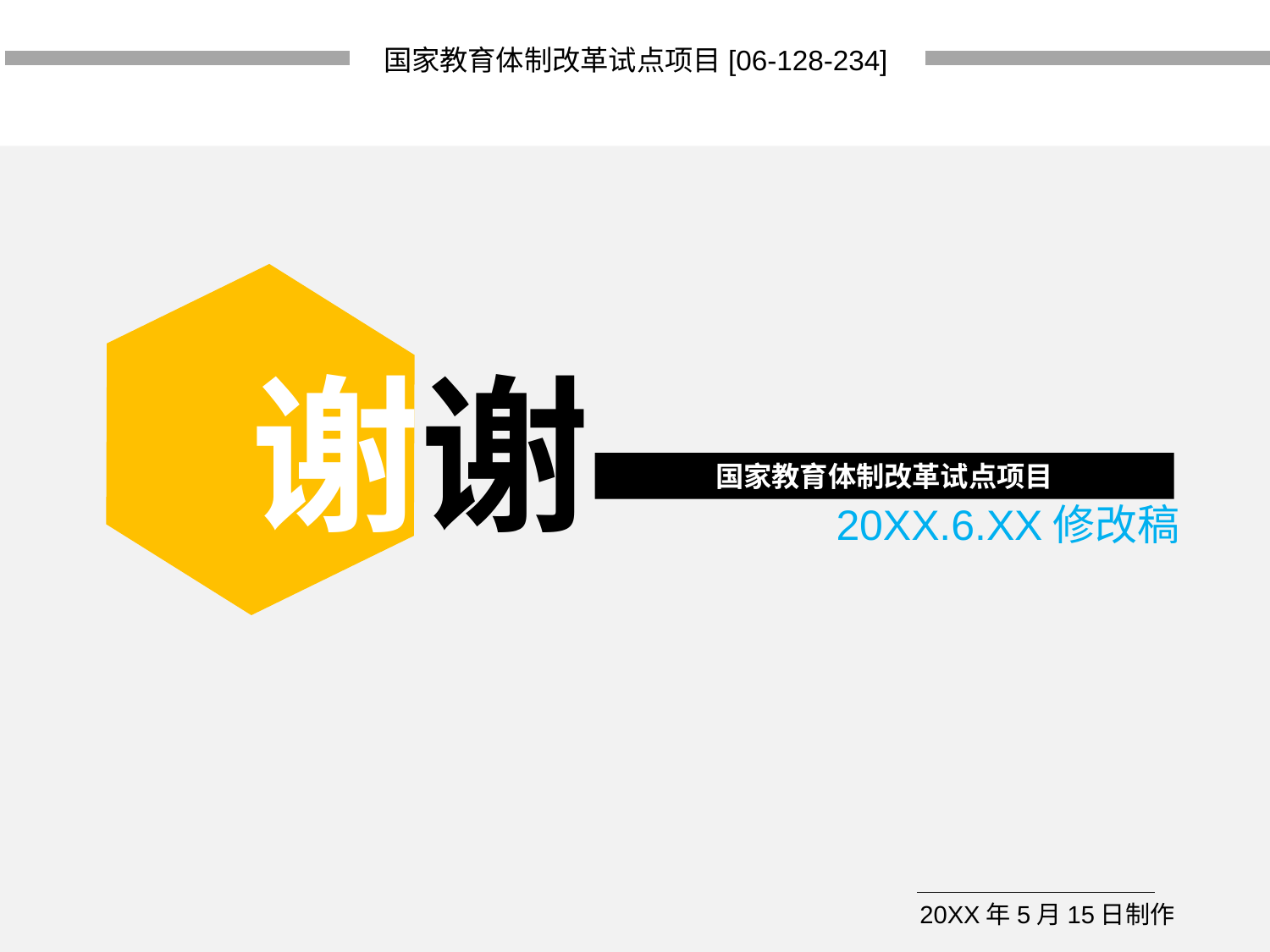

国家教育体制改革试点项目[06-128-234]

谢谢
国家教育体制改革试点项目
20XX.6.XX修改稿
20XX年5月15日制作